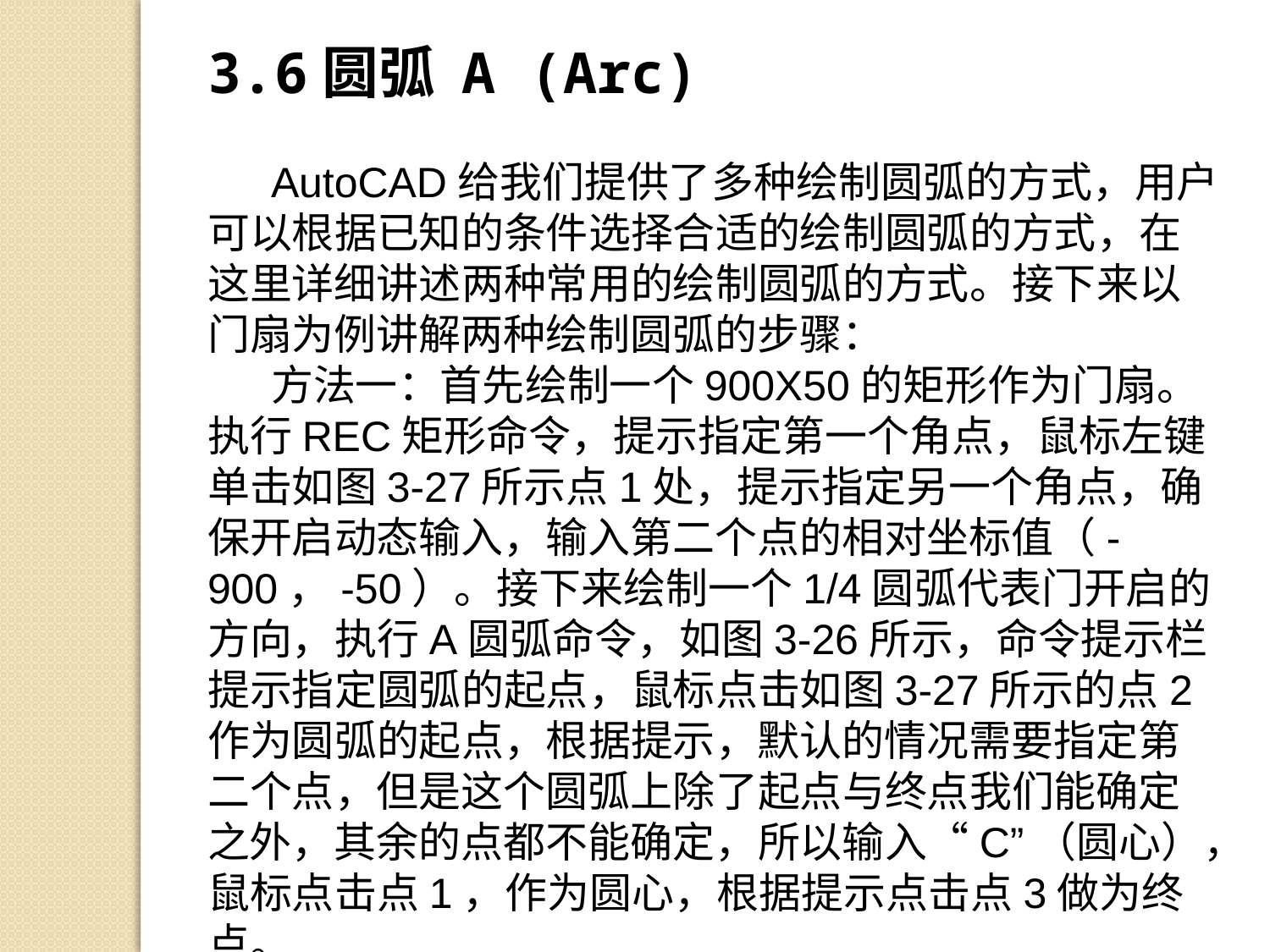

3.6圆弧 A (Arc)

AutoCAD给我们提供了多种绘制圆弧的方式，用户可以根据已知的条件选择合适的绘制圆弧的方式，在这里详细讲述两种常用的绘制圆弧的方式。接下来以门扇为例讲解两种绘制圆弧的步骤：
方法一：首先绘制一个900X50的矩形作为门扇。执行REC矩形命令，提示指定第一个角点，鼠标左键单击如图3-27所示点1处，提示指定另一个角点，确保开启动态输入，输入第二个点的相对坐标值（-900，-50）。接下来绘制一个1/4圆弧代表门开启的方向，执行A圆弧命令，如图3-26所示，命令提示栏提示指定圆弧的起点，鼠标点击如图3-27所示的点2作为圆弧的起点，根据提示，默认的情况需要指定第二个点，但是这个圆弧上除了起点与终点我们能确定之外，其余的点都不能确定，所以输入“C”（圆心），鼠标点击点1，作为圆心，根据提示点击点3做为终点。